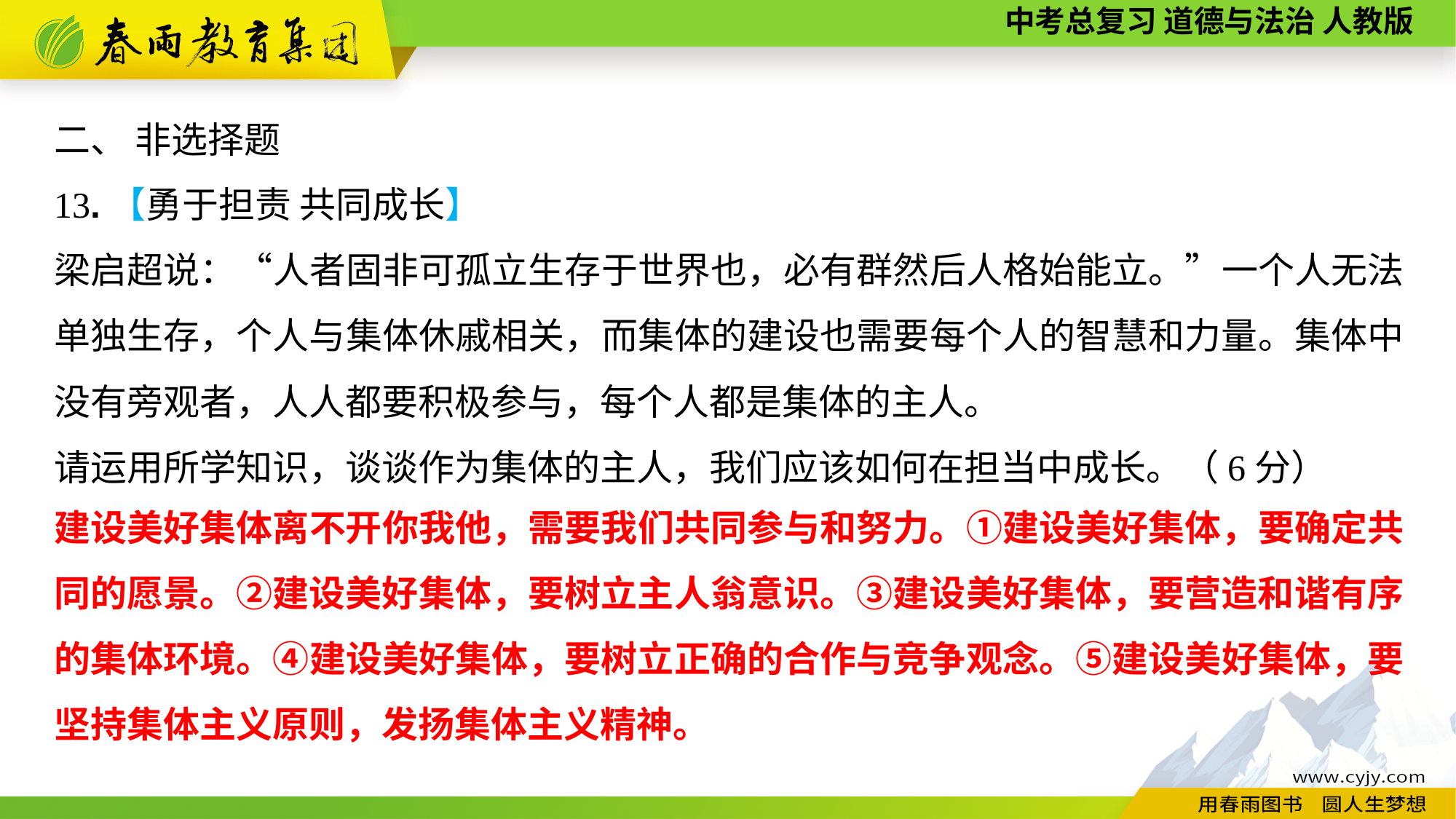

二、 非选择题
13.【勇于担责 共同成长】
梁启超说：“人者固非可孤立生存于世界也，必有群然后人格始能立。”一个人无法单独生存，个人与集体休戚相关，而集体的建设也需要每个人的智慧和力量。集体中没有旁观者，人人都要积极参与，每个人都是集体的主人。
请运用所学知识，谈谈作为集体的主人，我们应该如何在担当中成长。（6分）
建设美好集体离不开你我他，需要我们共同参与和努力。①建设美好集体，要确定共同的愿景。②建设美好集体，要树立主人翁意识。③建设美好集体，要营造和谐有序的集体环境。④建设美好集体，要树立正确的合作与竞争观念。⑤建设美好集体，要坚持集体主义原则，发扬集体主义精神。